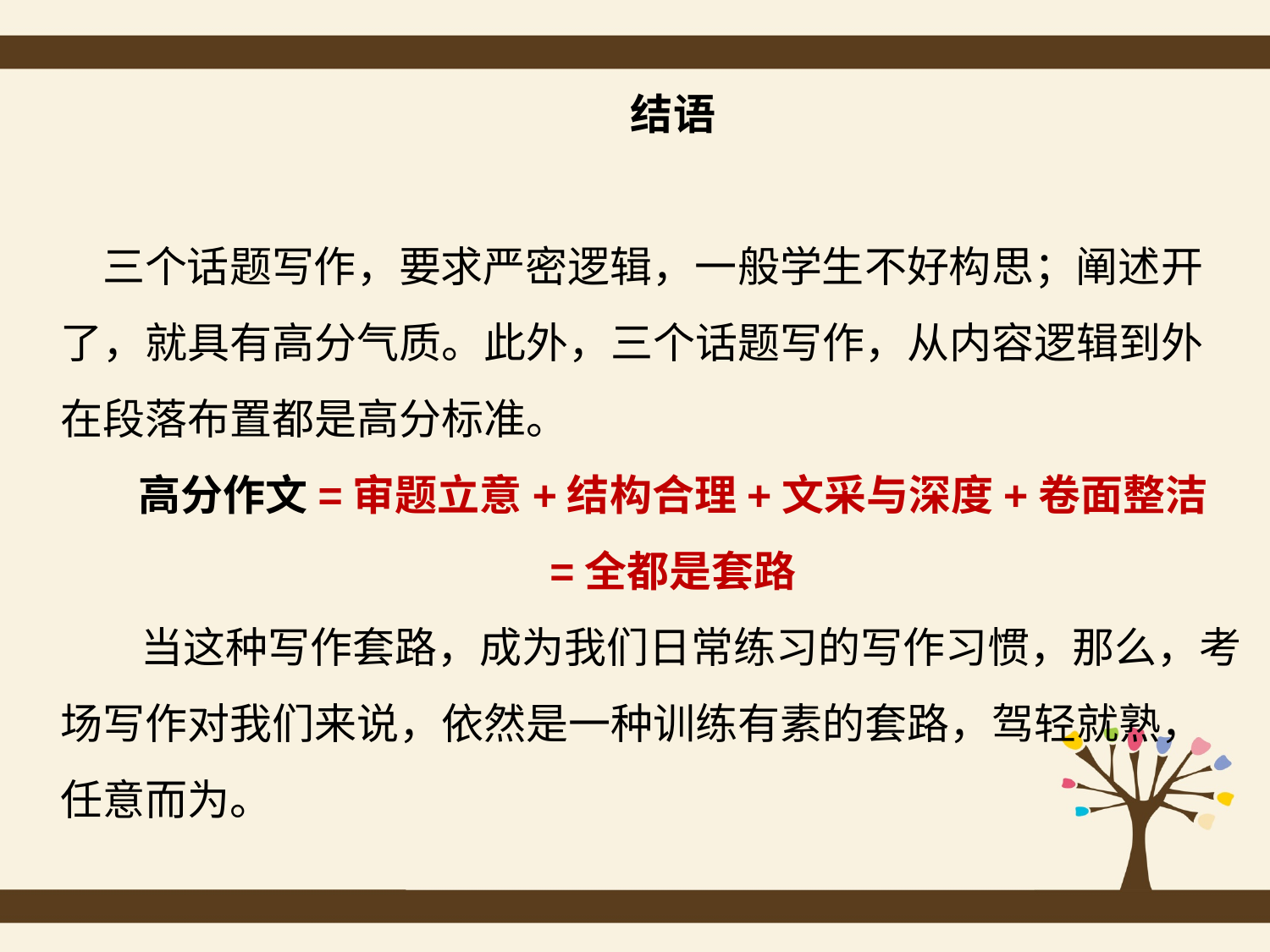

结语

三个话题写作，要求严密逻辑，一般学生不好构思；阐述开了，就具有高分气质。此外，三个话题写作，从内容逻辑到外在段落布置都是高分标准。
高分作文=审题立意+结构合理+文采与深度+卷面整洁
=全都是套路
   当这种写作套路，成为我们日常练习的写作习惯，那么，考场写作对我们来说，依然是一种训练有素的套路，驾轻就熟，任意而为。